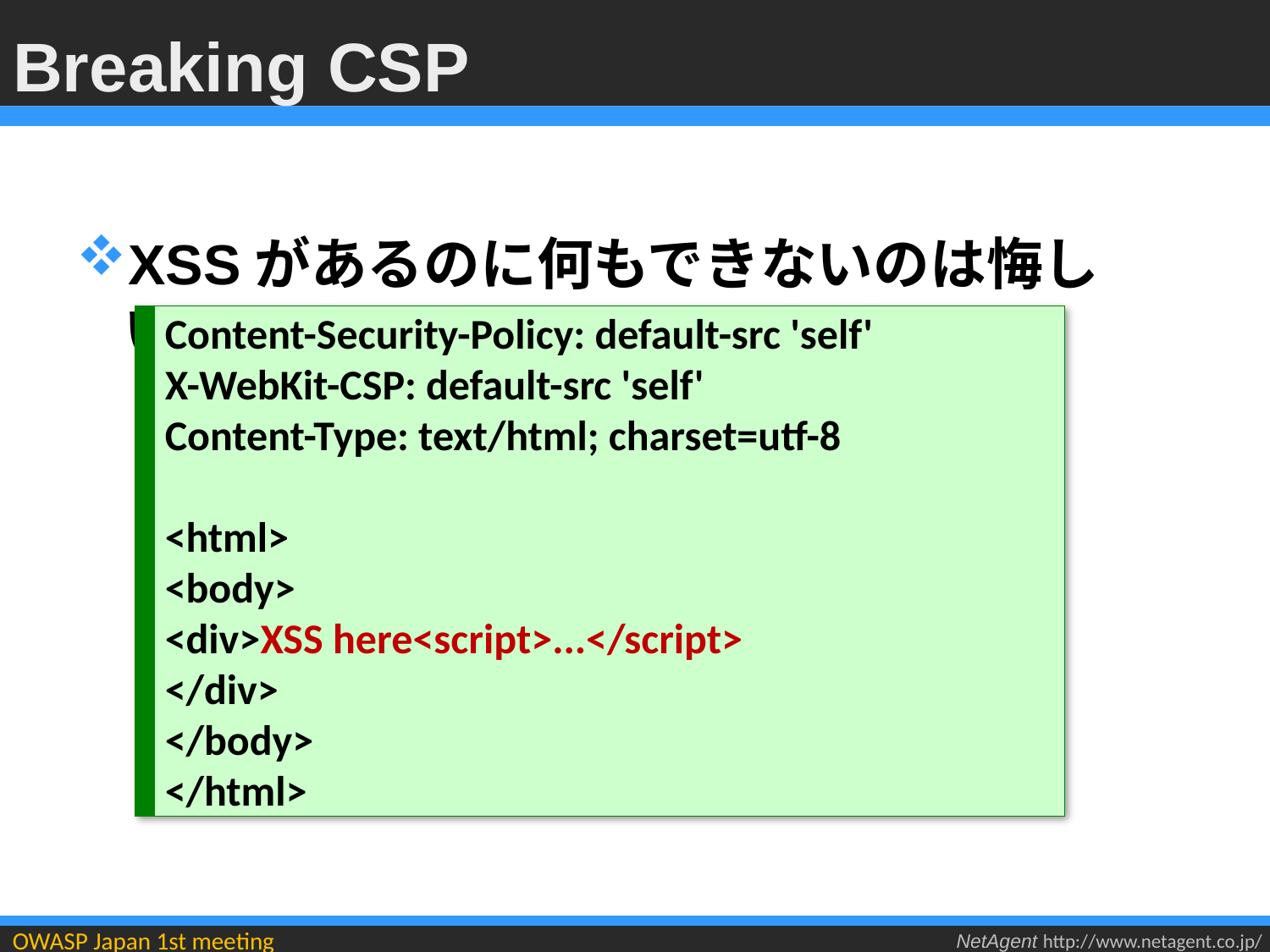

# Breaking CSP
XSSがあるのに何もできないのは悔しい!!
Content-Security-Policy: default-src 'self'
X-WebKit-CSP: default-src 'self'
Content-Type: text/html; charset=utf-8

<html>
<body>
<div>XSS here<script>...</script>
</div>
</body>
</html>